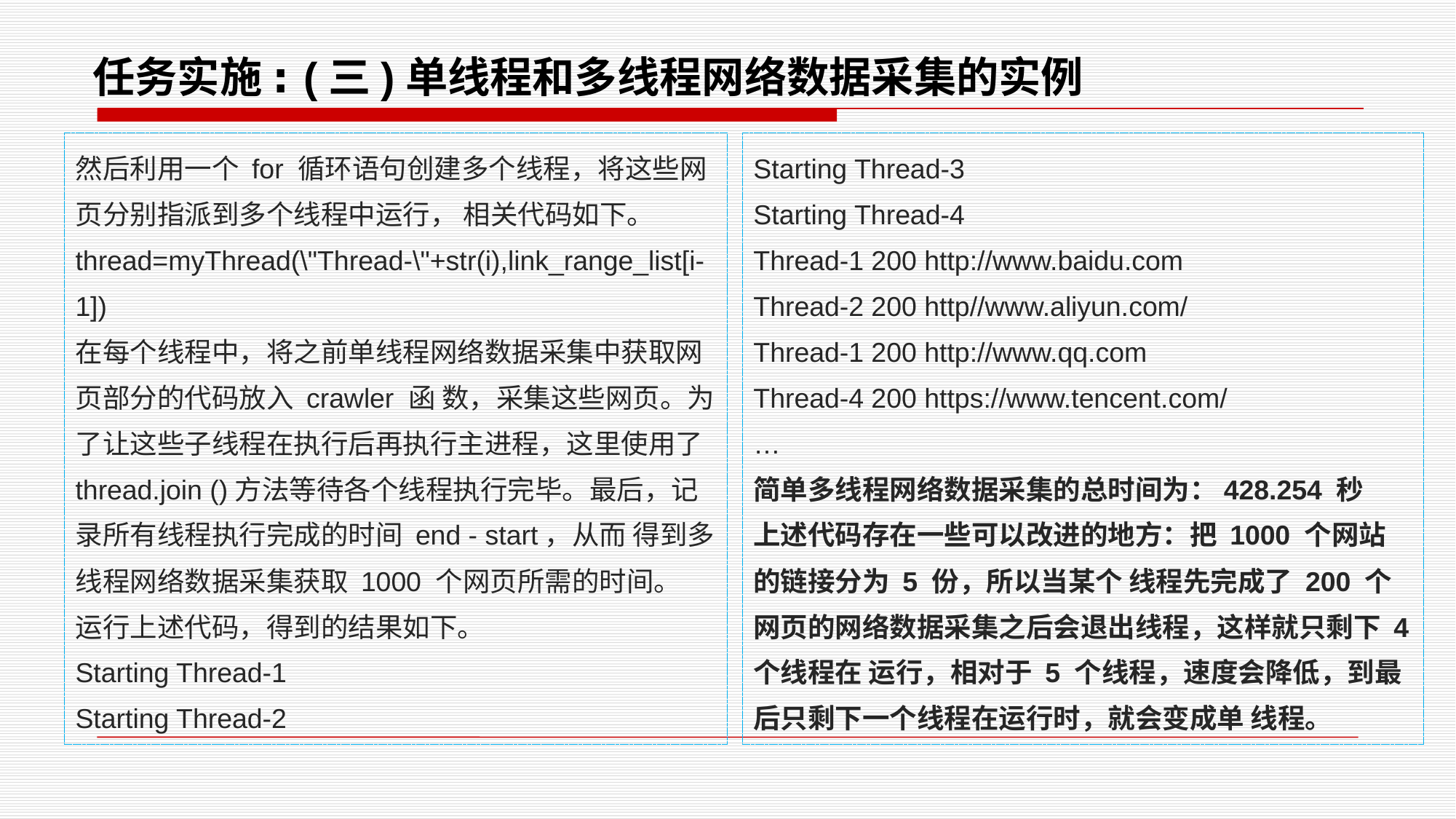

# 任务实施: (三)单线程和多线程网络数据采集的实例
然后利用一个 for 循环语句创建多个线程，将这些网页分别指派到多个线程中运行， 相关代码如下。
thread=myThread(\"Thread-\"+str(i),link_range_list[i-1])
在每个线程中，将之前单线程网络数据采集中获取网页部分的代码放入 crawler 函 数，采集这些网页。为了让这些子线程在执行后再执行主进程，这里使用了 thread.join ()方法等待各个线程执行完毕。最后，记录所有线程执行完成的时间 end - start，从而 得到多线程网络数据采集获取 1000 个网页所需的时间。
运行上述代码，得到的结果如下。
Starting Thread-1
Starting Thread-2

Starting Thread-3
Starting Thread-4
Thread-1 200 http://www.baidu.com
Thread-2 200 http//www.aliyun.com/
Thread-1 200 http://www.qq.com
Thread-4 200 https://www.tencent.com/
…
简单多线程网络数据采集的总时间为：428.254 秒
上述代码存在一些可以改进的地方：把 1000 个网站的链接分为 5 份，所以当某个 线程先完成了 200 个网页的网络数据采集之后会退出线程，这样就只剩下 4 个线程在 运行，相对于 5 个线程，速度会降低，到最后只剩下一个线程在运行时，就会变成单 线程。